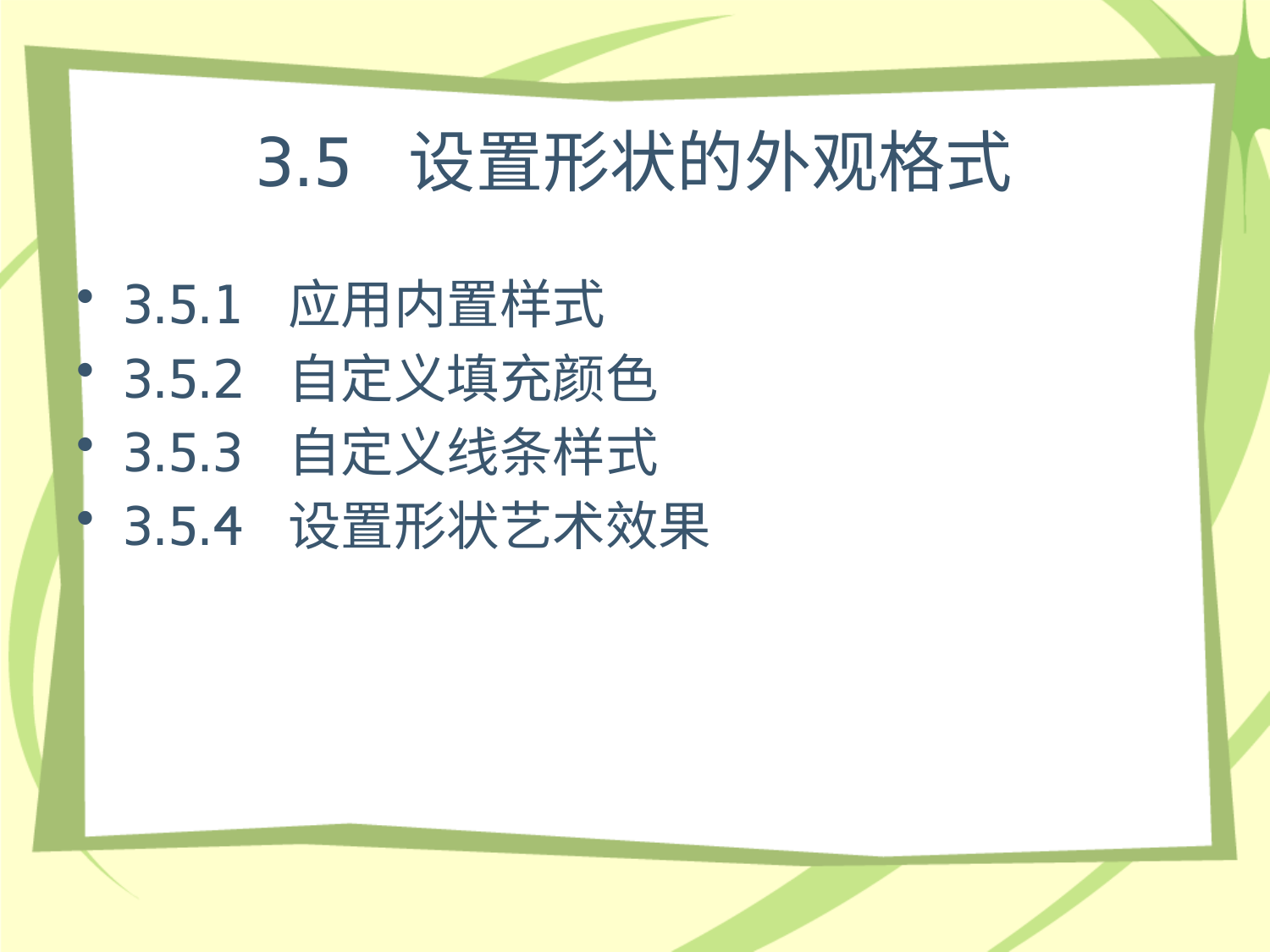

# 3.5  设置形状的外观格式
3.5.1  应用内置样式
3.5.2  自定义填充颜色
3.5.3  自定义线条样式
3.5.4  设置形状艺术效果